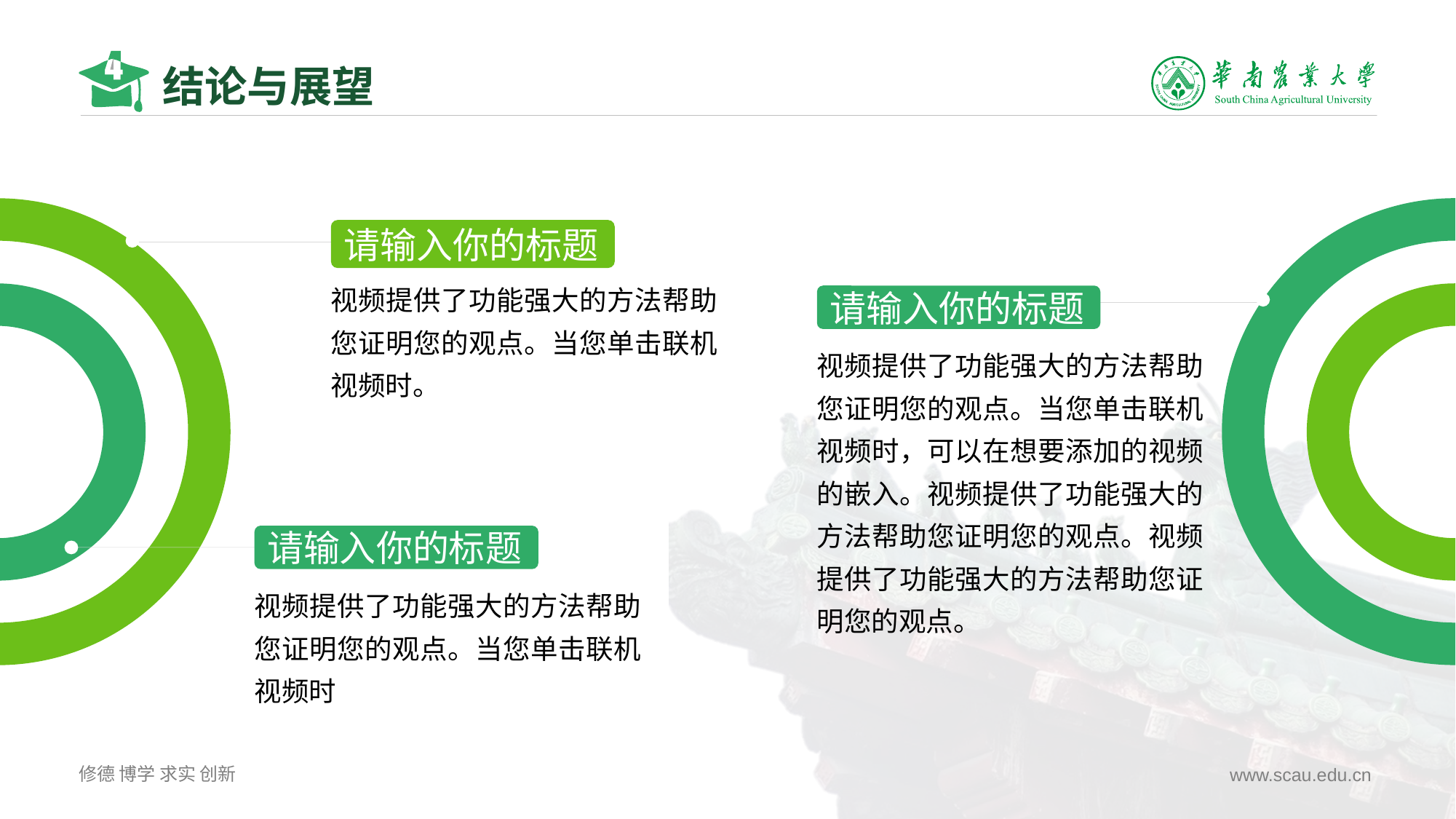

# 结论与展望
请输入你的标题

视频提供了功能强大的方法帮助您证明您的观点。当您单击联机视频时。
请输入你的标题
视频提供了功能强大的方法帮助您证明您的观点。当您单击联机视频时，可以在想要添加的视频的嵌入。视频提供了功能强大的方法帮助您证明您的观点。视频提供了功能强大的方法帮助您证明您的观点。

请输入你的标题

视频提供了功能强大的方法帮助您证明您的观点。当您单击联机视频时